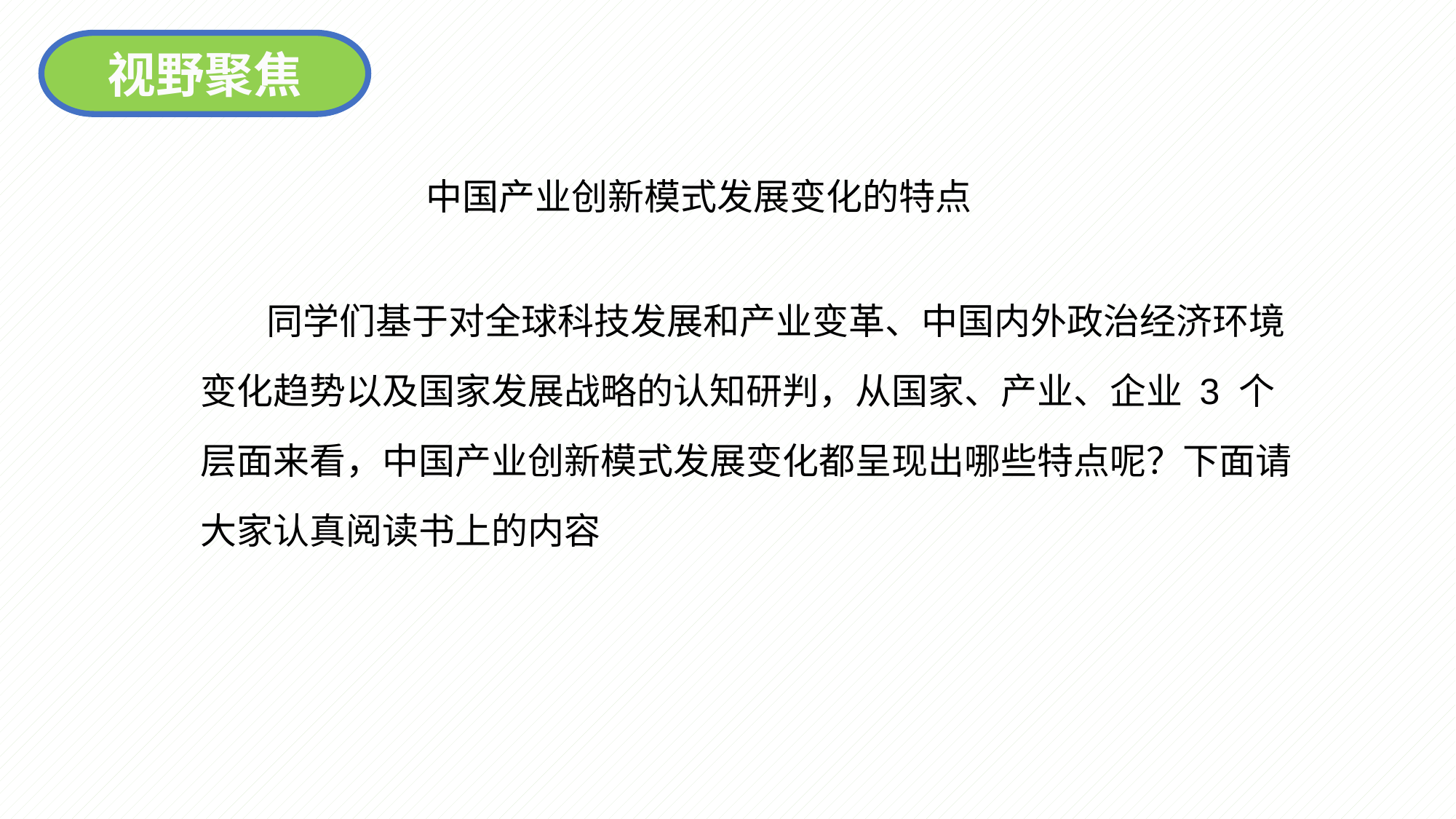

视野聚焦
中国产业创新模式发展变化的特点
       同学们基于对全球科技发展和产业变革、中国内外政治经济环境变化趋势以及国家发展战略的认知研判，从国家、产业、企业 3 个层面来看，中国产业创新模式发展变化都呈现出哪些特点呢？下面请大家认真阅读书上的内容